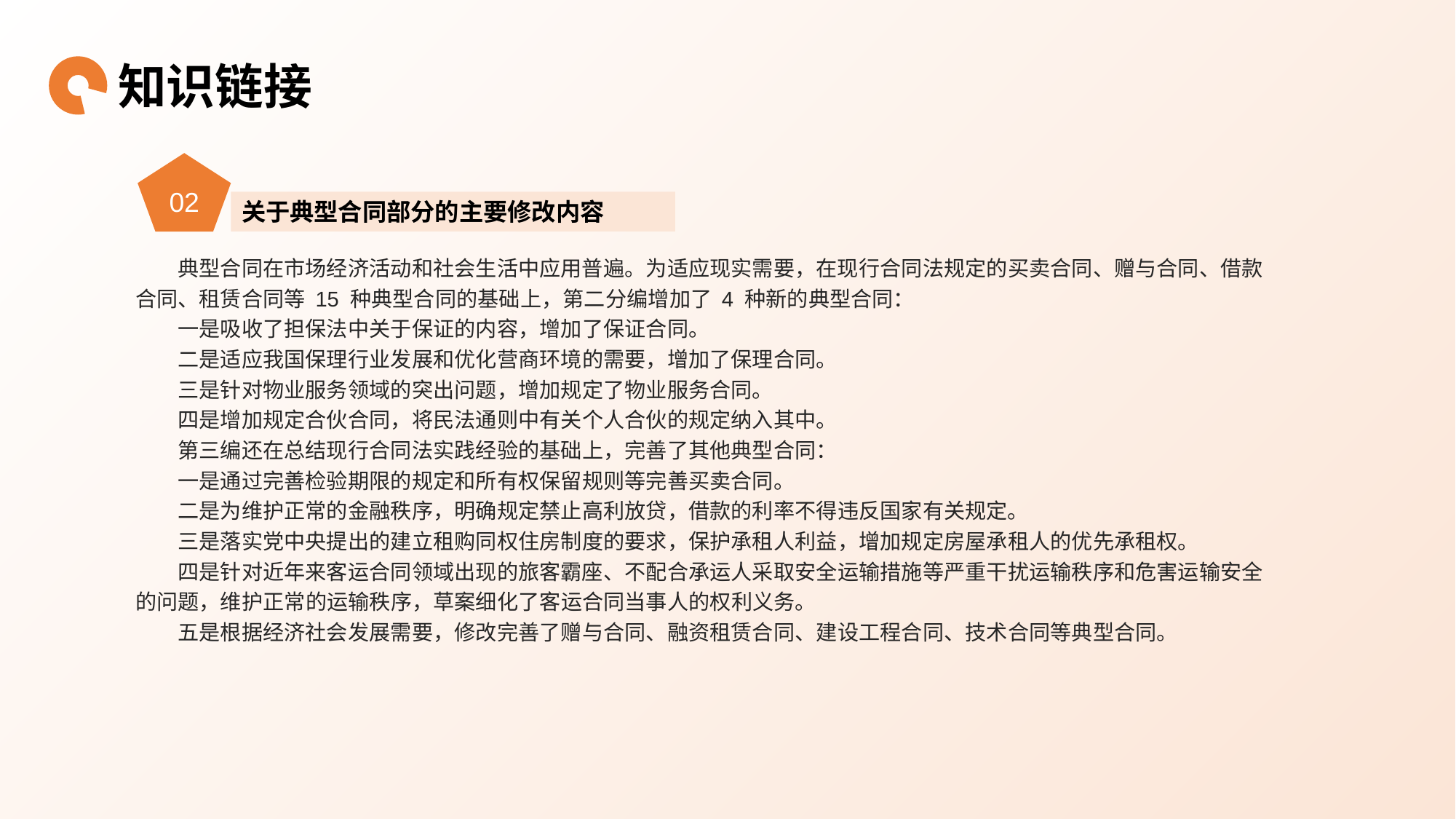

知识链接

02
关于典型合同部分的主要修改内容
典型合同在市场经济活动和社会生活中应用普遍。为适应现实需要，在现行合同法规定的买卖合同、赠与合同、借款合同、租赁合同等 15 种典型合同的基础上，第二分编增加了 4 种新的典型合同：
一是吸收了担保法中关于保证的内容，增加了保证合同。
二是适应我国保理行业发展和优化营商环境的需要，增加了保理合同。
三是针对物业服务领域的突出问题，增加规定了物业服务合同。
四是增加规定合伙合同，将民法通则中有关个人合伙的规定纳入其中。
第三编还在总结现行合同法实践经验的基础上，完善了其他典型合同：
一是通过完善检验期限的规定和所有权保留规则等完善买卖合同。
二是为维护正常的金融秩序，明确规定禁止高利放贷，借款的利率不得违反国家有关规定。
三是落实党中央提出的建立租购同权住房制度的要求，保护承租人利益，增加规定房屋承租人的优先承租权。
四是针对近年来客运合同领域出现的旅客霸座、不配合承运人采取安全运输措施等严重干扰运输秩序和危害运输安全的问题，维护正常的运输秩序，草案细化了客运合同当事人的权利义务。
五是根据经济社会发展需要，修改完善了赠与合同、融资租赁合同、建设工程合同、技术合同等典型合同。